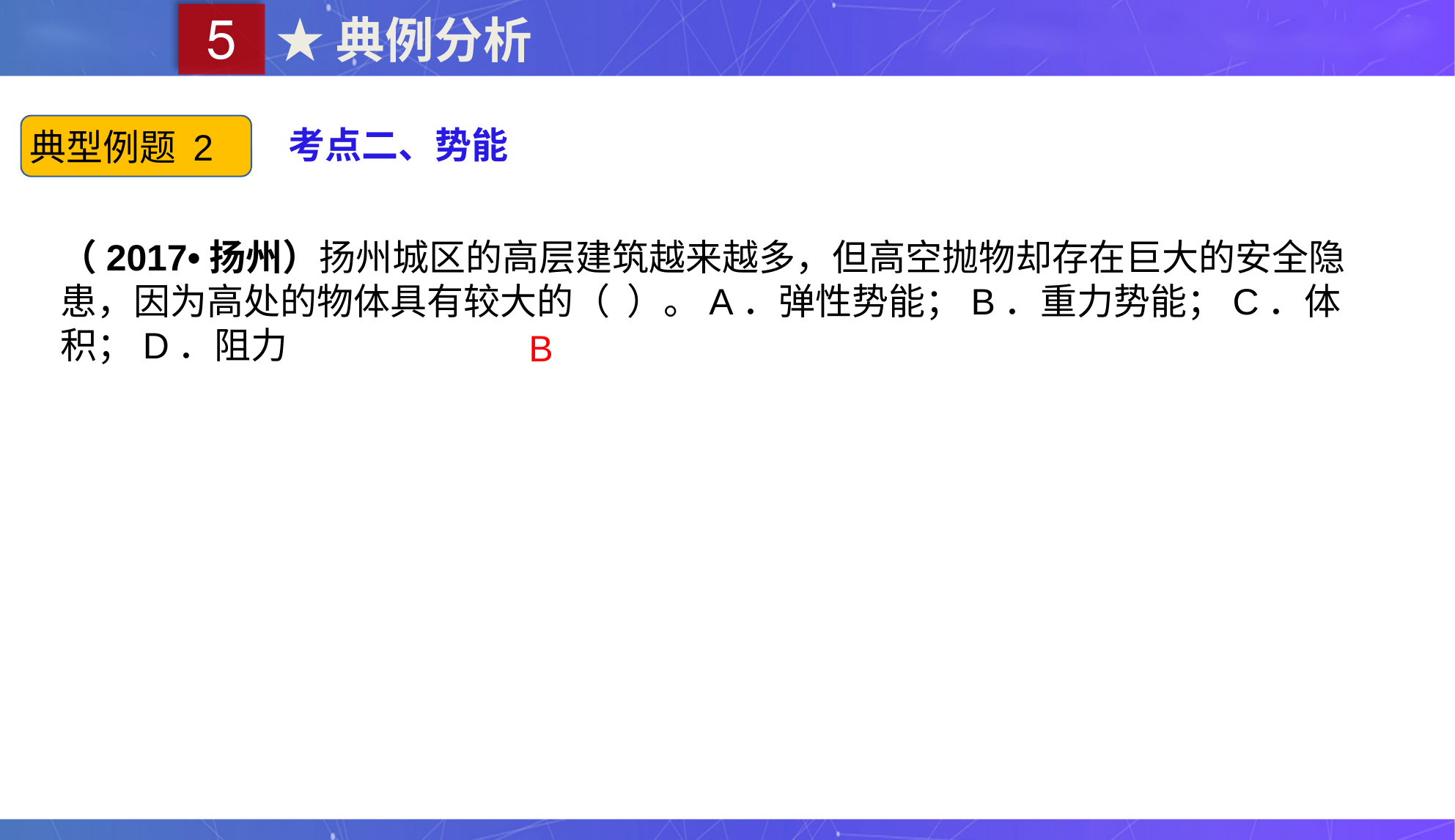

5
★典例分析
典型例题 2
考点二、势能
（2017•扬州）扬州城区的高层建筑越来越多，但高空抛物却存在巨大的安全隐患，因为高处的物体具有较大的（  ）。A．弹性势能；B．重力势能；C．体积；D．阻力

B